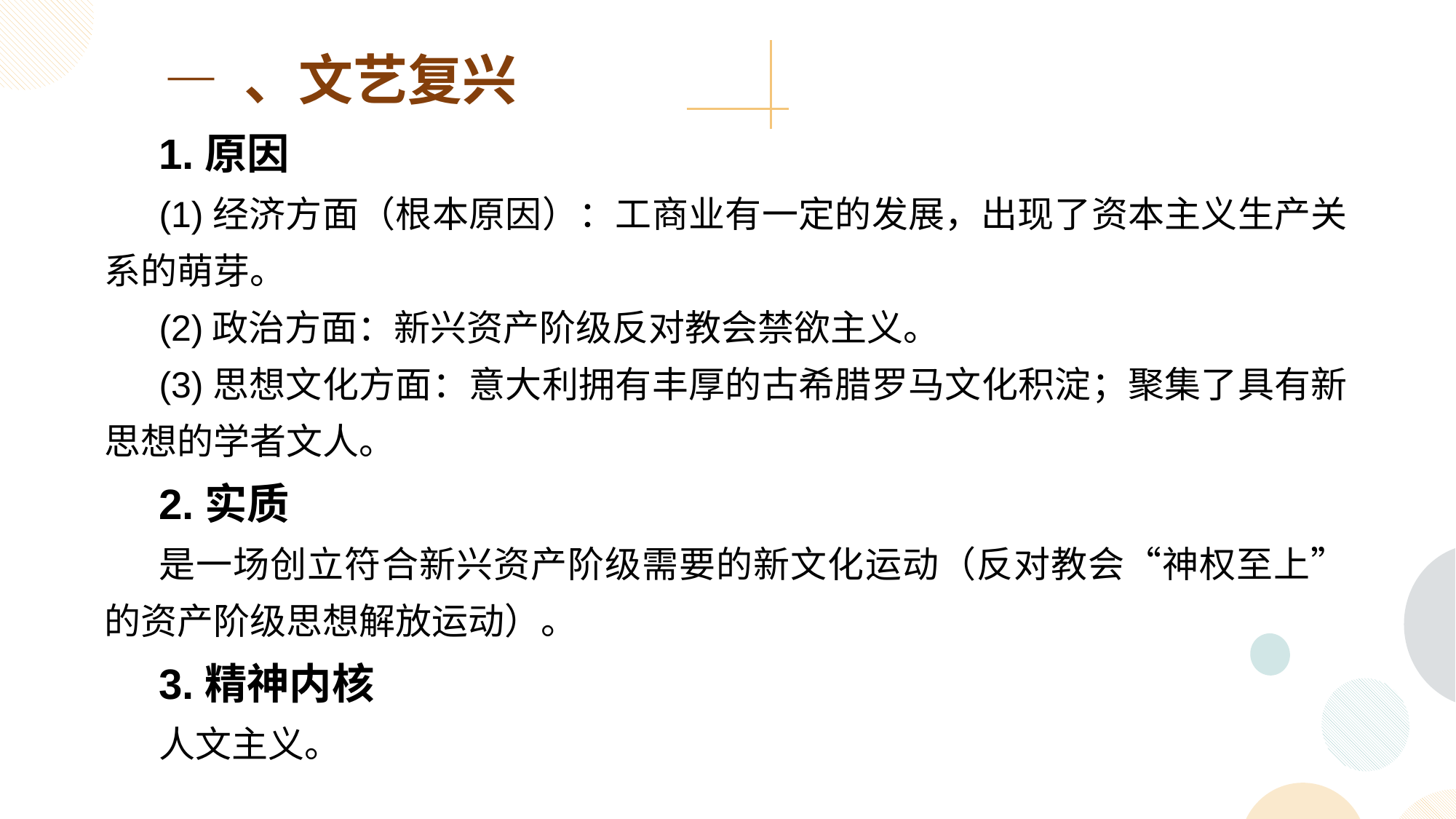

— 、文艺复兴
1.原因
(1)经济方面（根本原因）：工商业有一定的发展，出现了资本主义生产关系的萌芽。
(2)政治方面：新兴资产阶级反对教会禁欲主义。
(3)思想文化方面：意大利拥有丰厚的古希腊罗马文化积淀；聚集了具有新思想的学者文人。
2.实质
是一场创立符合新兴资产阶级需要的新文化运动（反对教会“神权至上”的资产阶级思想解放运动）。
3.精神内核
人文主义。